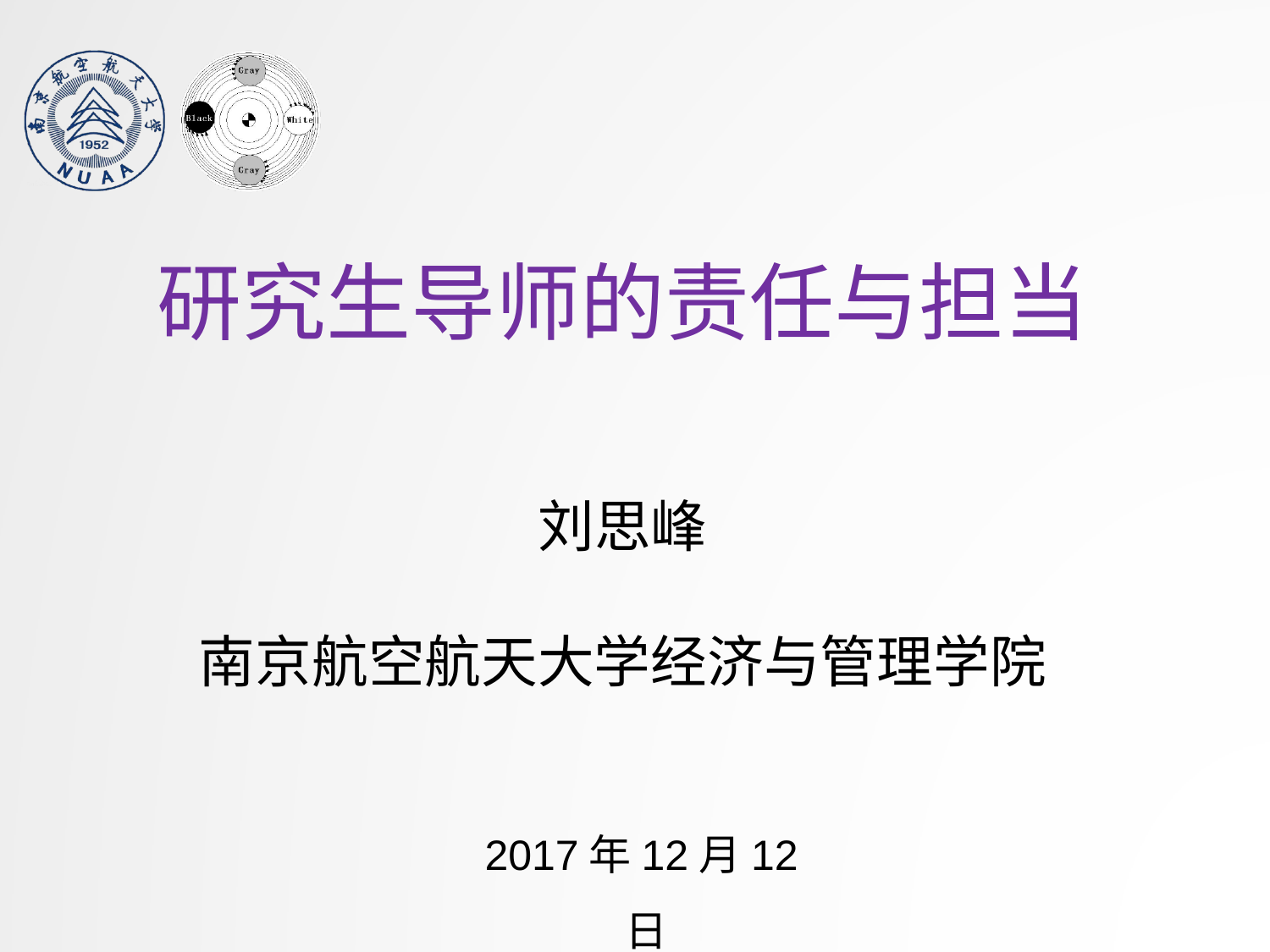

# 研究生导师的责任与担当
刘思峰
南京航空航天大学经济与管理学院
2017年12月12日